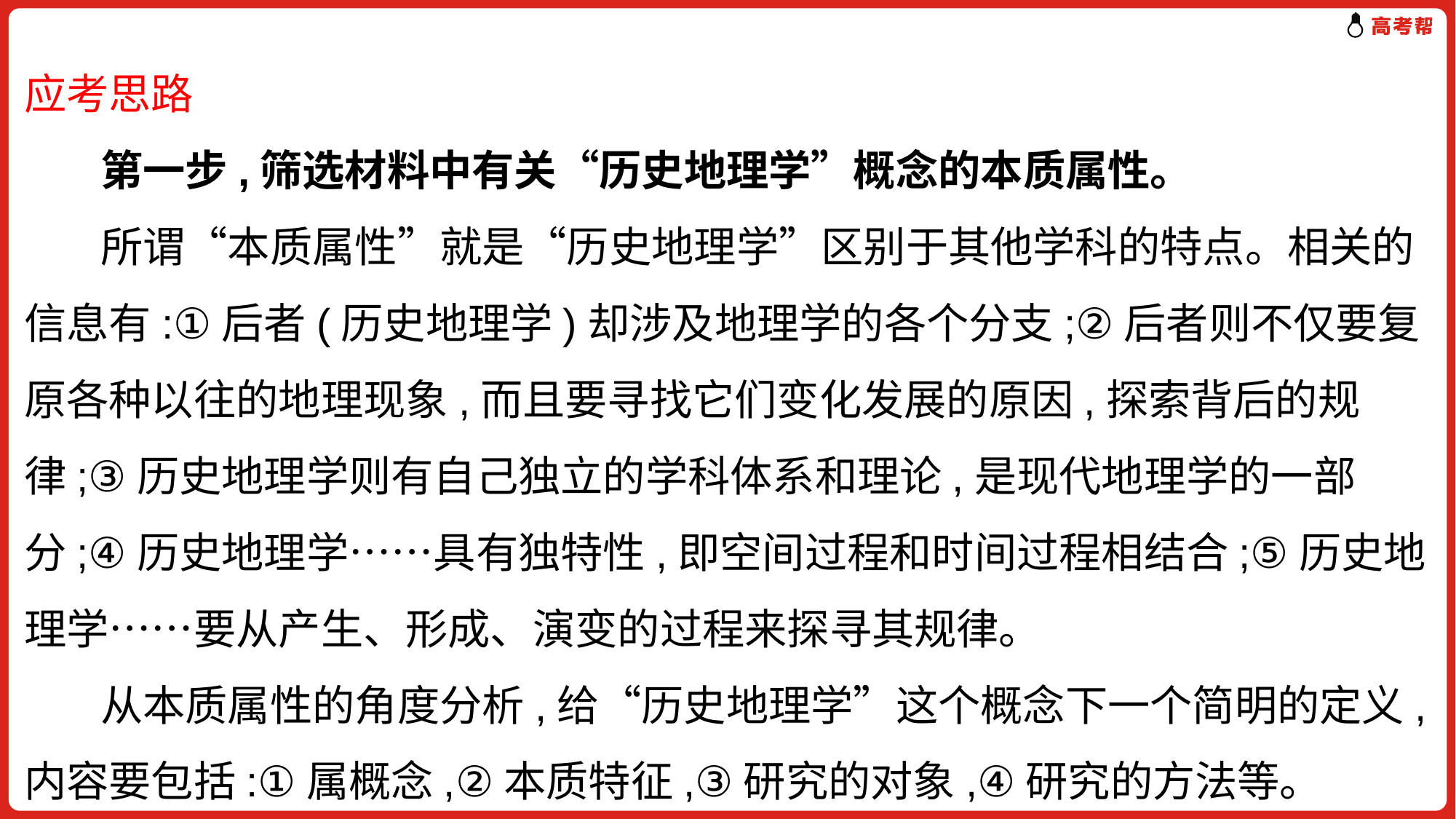

应考思路
       第一步,筛选材料中有关“历史地理学”概念的本质属性。
       所谓“本质属性”就是“历史地理学”区别于其他学科的特点。相关的信息有:①后者(历史地理学)却涉及地理学的各个分支;②后者则不仅要复原各种以往的地理现象,而且要寻找它们变化发展的原因,探索背后的规律;③历史地理学则有自己独立的学科体系和理论,是现代地理学的一部分;④历史地理学……具有独特性,即空间过程和时间过程相结合;⑤历史地理学……要从产生、形成、演变的过程来探寻其规律。
       从本质属性的角度分析,给“历史地理学”这个概念下一个简明的定义,内容要包括:①属概念,②本质特征,③研究的对象,④研究的方法等。